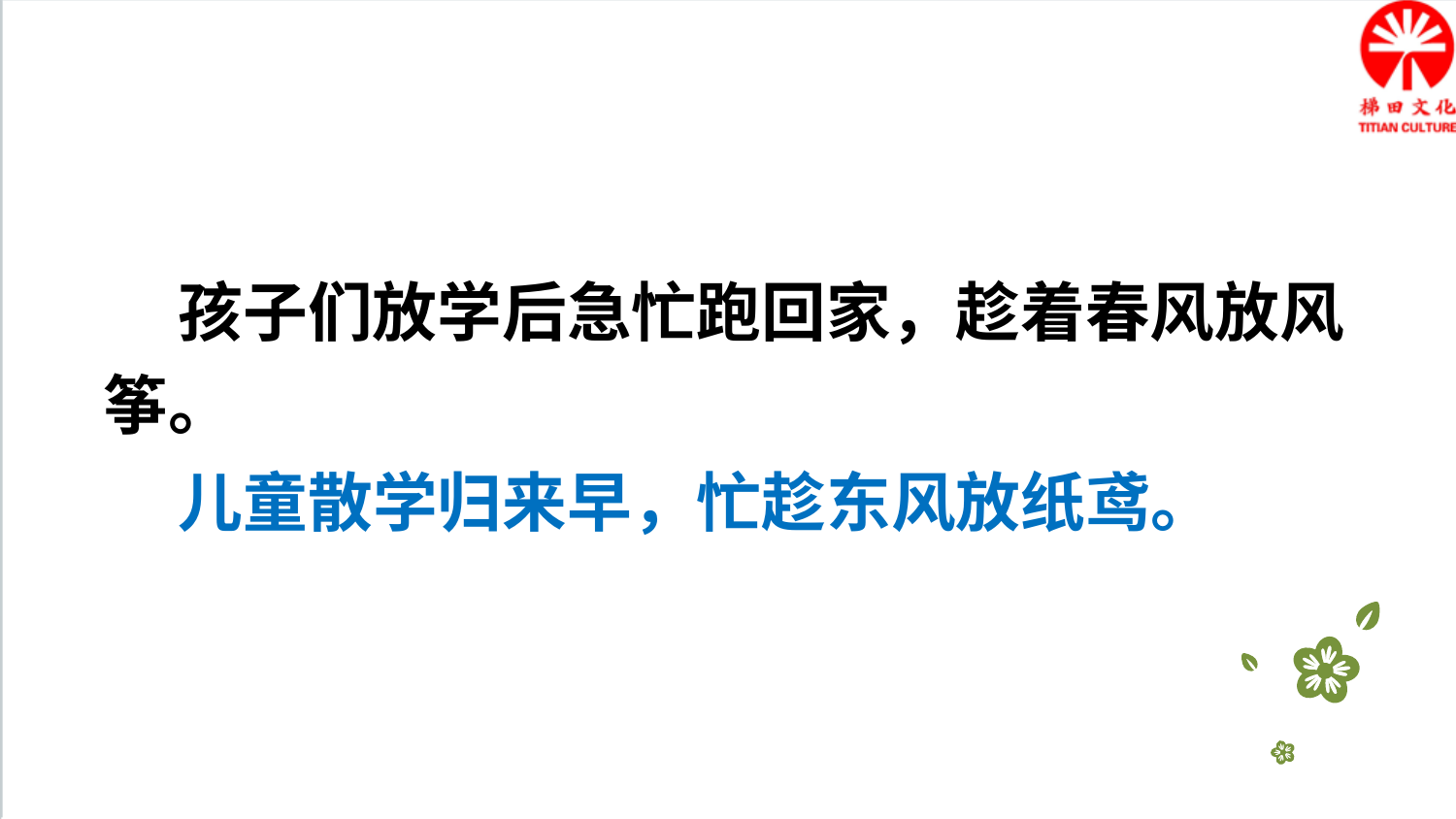

孩子们放学后急忙跑回家，趁着春风放风筝。
    儿童散学归来早，忙趁东风放纸鸢。